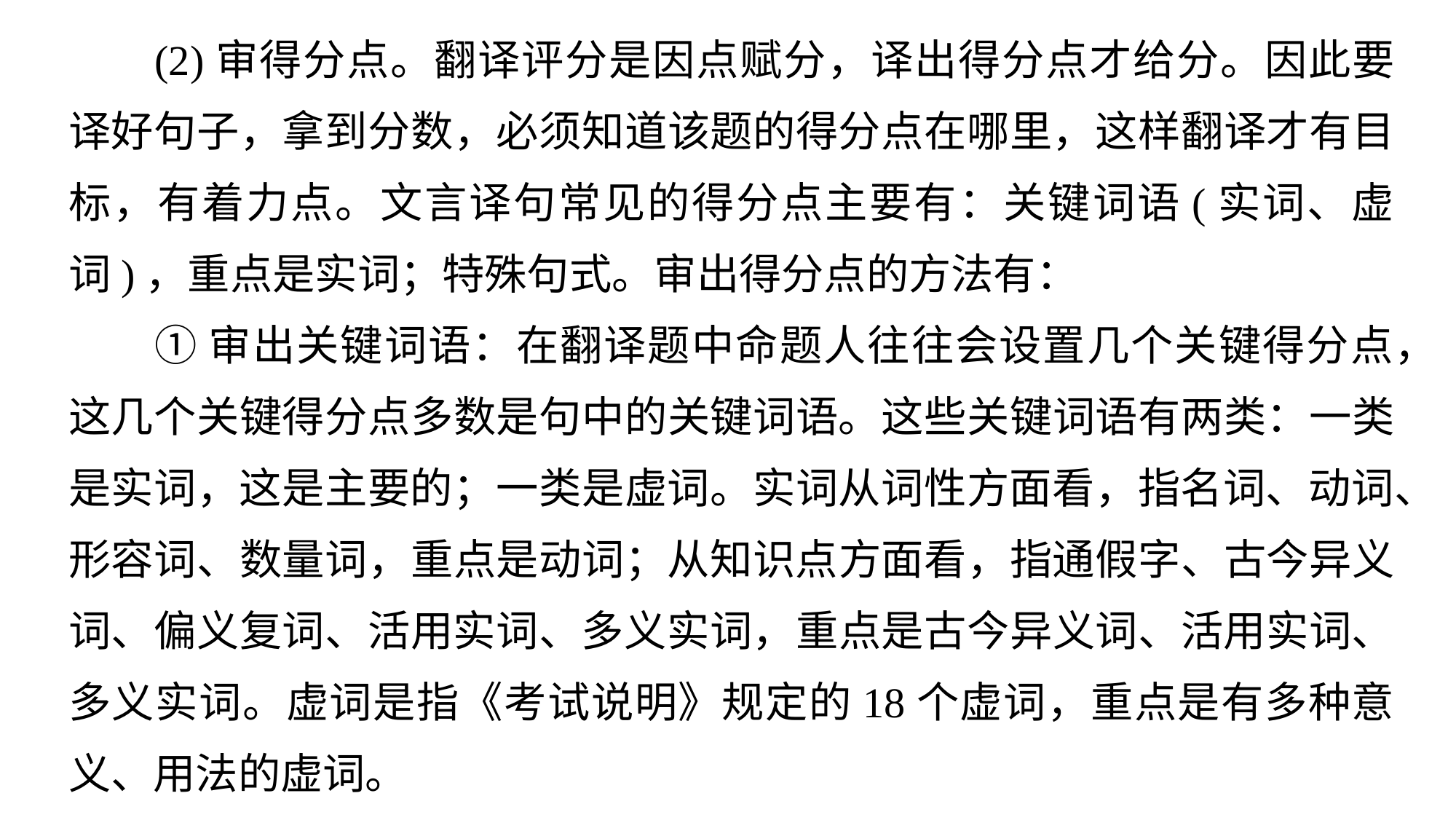

(2)审得分点。翻译评分是因点赋分，译出得分点才给分。因此要译好句子，拿到分数，必须知道该题的得分点在哪里，这样翻译才有目标，有着力点。文言译句常见的得分点主要有：关键词语(实词、虚词)，重点是实词；特殊句式。审出得分点的方法有：
①审出关键词语：在翻译题中命题人往往会设置几个关键得分点，这几个关键得分点多数是句中的关键词语。这些关键词语有两类：一类是实词，这是主要的；一类是虚词。实词从词性方面看，指名词、动词、形容词、数量词，重点是动词；从知识点方面看，指通假字、古今异义词、偏义复词、活用实词、多义实词，重点是古今异义词、活用实词、多义实词。虚词是指《考试说明》规定的18个虚词，重点是有多种意义、用法的虚词。